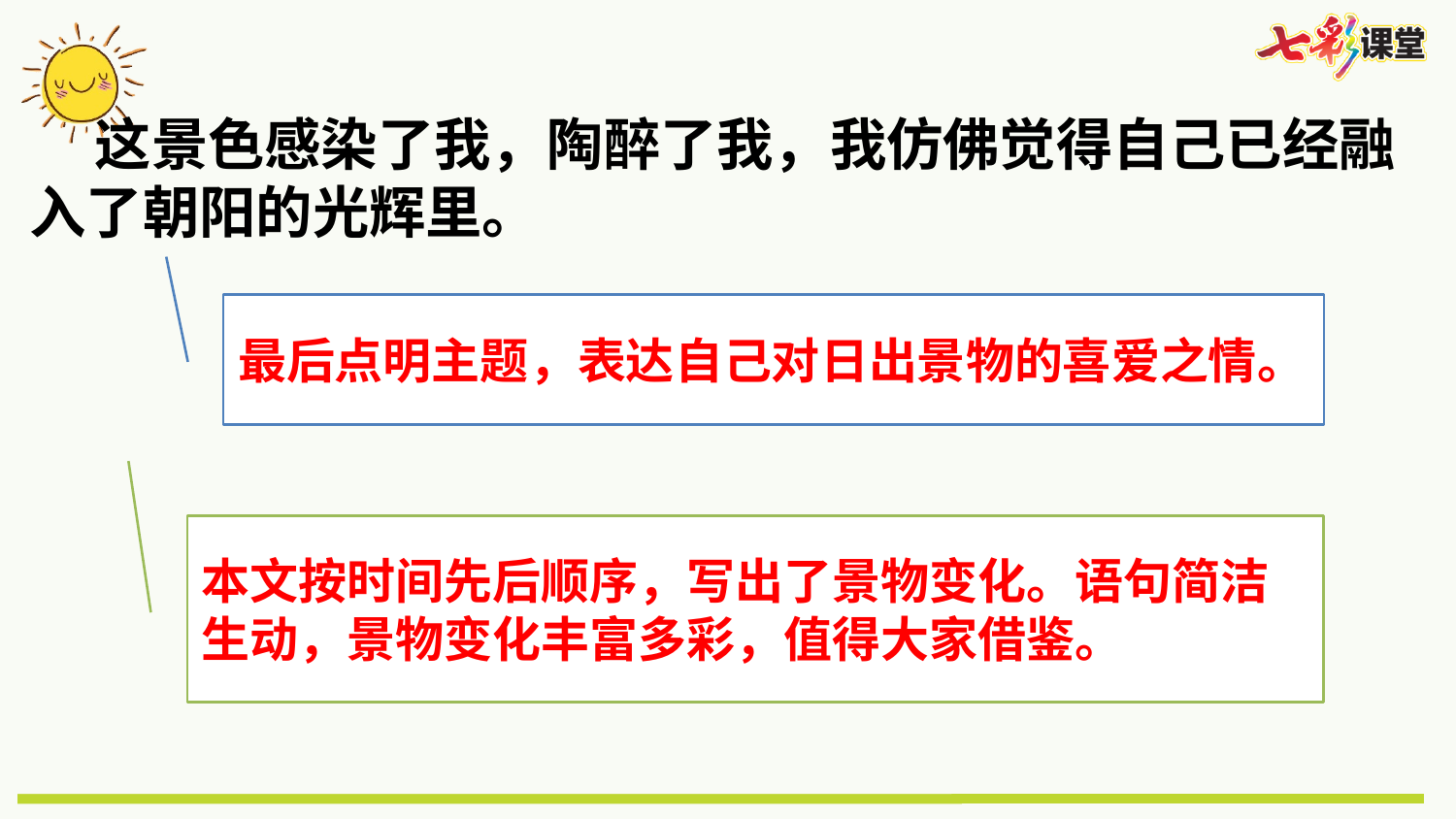

这景色感染了我，陶醉了我，我仿佛觉得自己已经融入了朝阳的光辉里。
最后点明主题，表达自己对日出景物的喜爱之情。
本文按时间先后顺序，写出了景物变化。语句简洁生动，景物变化丰富多彩，值得大家借鉴。